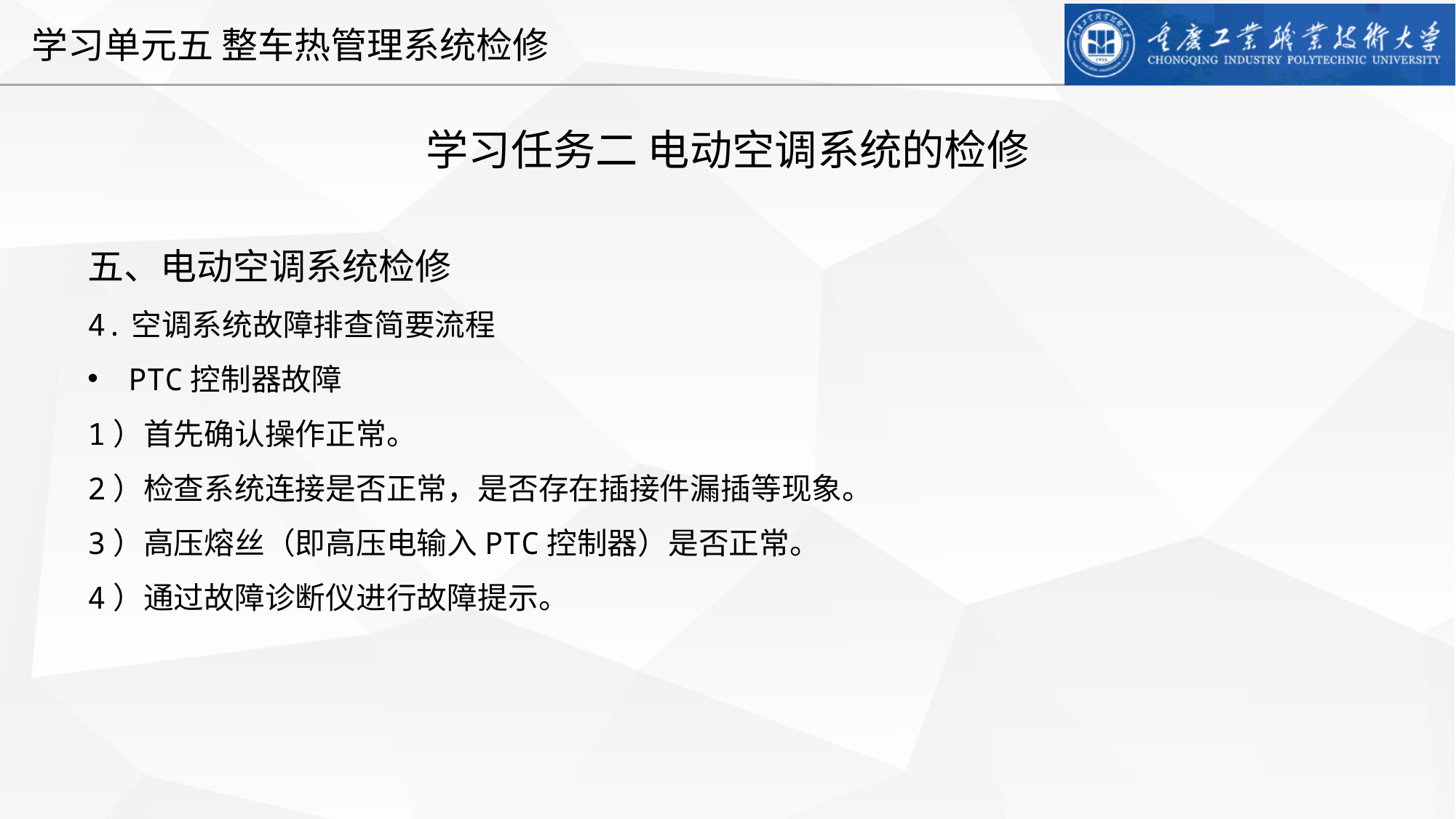

学习任务二 电动空调系统的检修
五、电动空调系统检修
4.空调系统故障排查简要流程
PTC控制器故障
1）首先确认操作正常。
2）检查系统连接是否正常，是否存在插接件漏插等现象。
3）高压熔丝（即高压电输入PTC控制器）是否正常。
4）通过故障诊断仪进行故障提示。